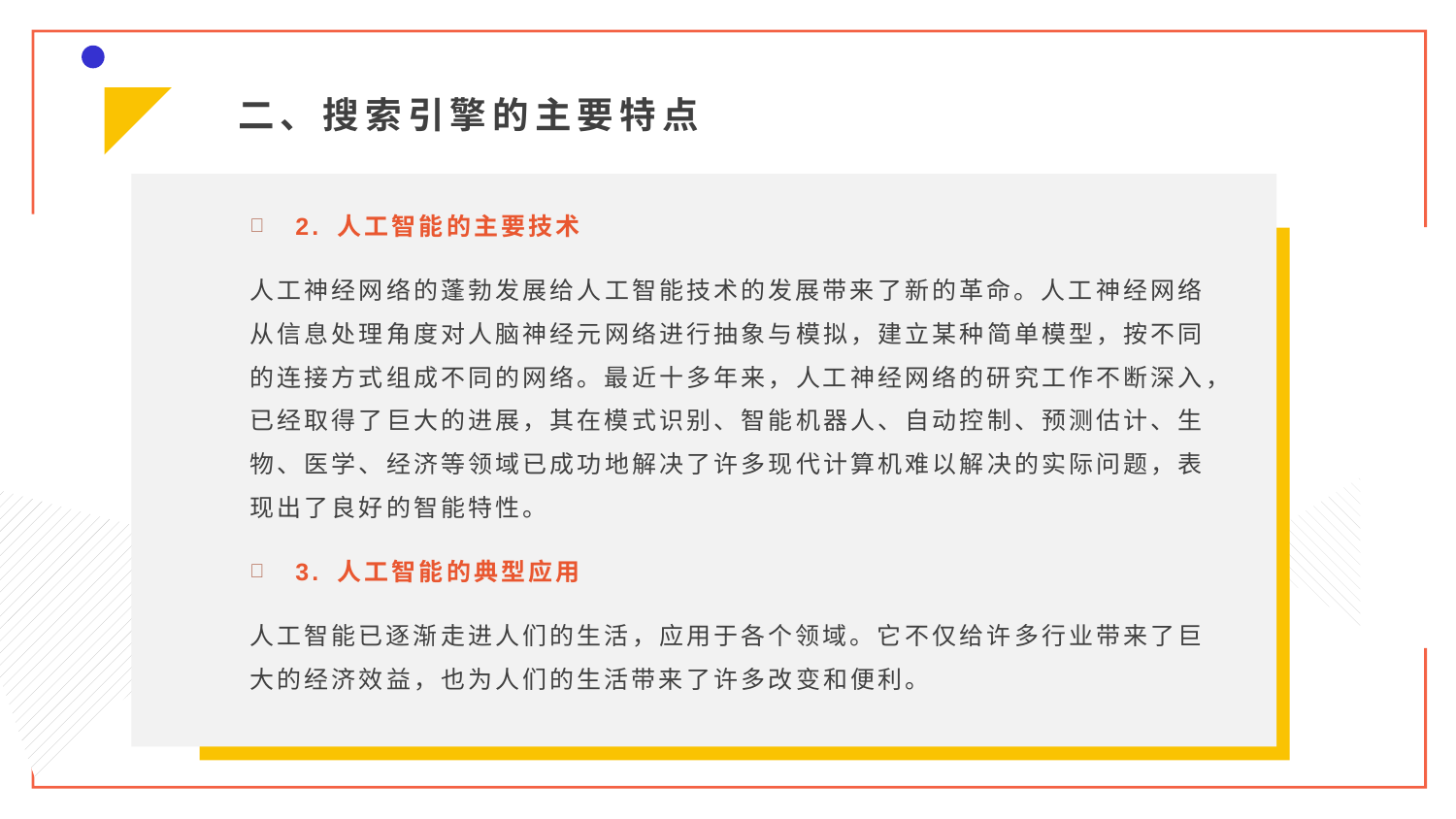

二、搜索引擎的主要特点

2. 人工智能的主要技术
人工神经网络的蓬勃发展给人工智能技术的发展带来了新的革命。人工神经网络从信息处理角度对人脑神经元网络进行抽象与模拟，建立某种简单模型，按不同的连接方式组成不同的网络。最近十多年来，人工神经网络的研究工作不断深入，已经取得了巨大的进展，其在模式识别、智能机器人、自动控制、预测估计、生物、医学、经济等领域已成功地解决了许多现代计算机难以解决的实际问题，表现出了良好的智能特性。
3. 人工智能的典型应用
人工智能已逐渐走进人们的生活，应用于各个领域。它不仅给许多行业带来了巨大的经济效益，也为人们的生活带来了许多改变和便利。